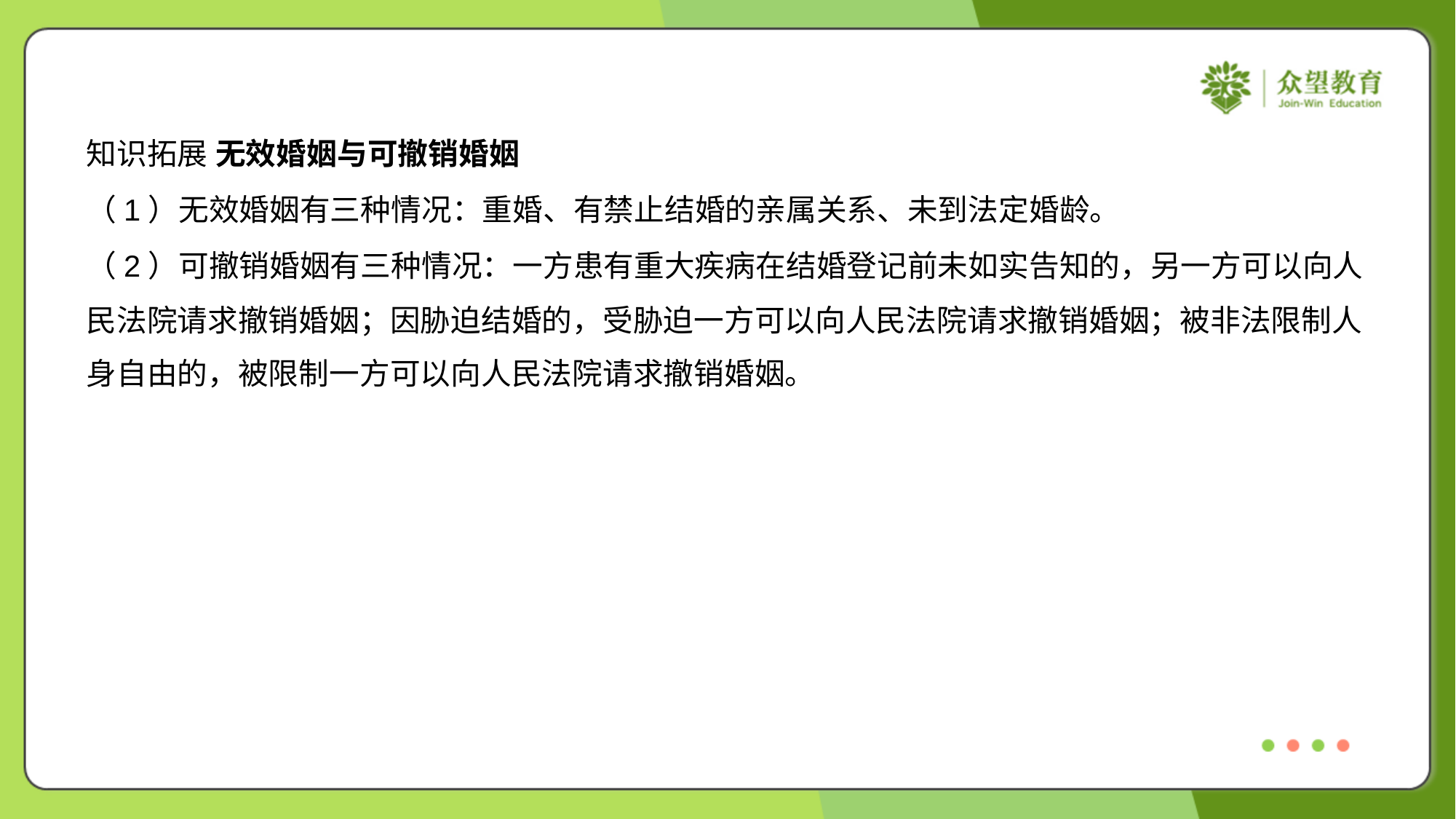

知识拓展 无效婚姻与可撤销婚姻
（1）无效婚姻有三种情况：重婚、有禁止结婚的亲属关系、未到法定婚龄。
（2）可撤销婚姻有三种情况：一方患有重大疾病在结婚登记前未如实告知的，另一方可以向人
民法院请求撤销婚姻；因胁迫结婚的，受胁迫一方可以向人民法院请求撤销婚姻；被非法限制人
身自由的，被限制一方可以向人民法院请求撤销婚姻。